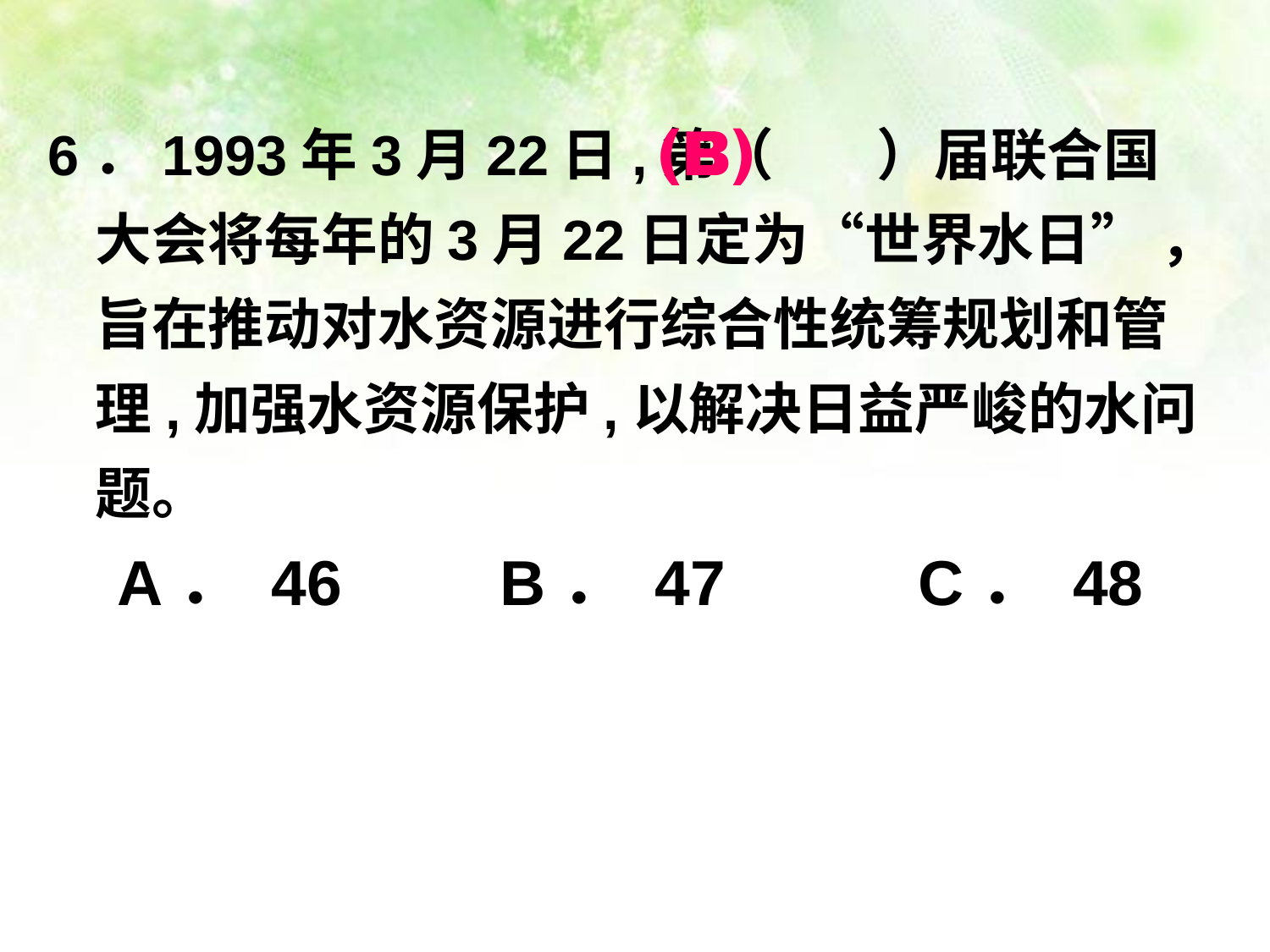

6．1993年3月22日,第（        ）届联合国大会将每年的3月22日定为“世界水日” ，旨在推动对水资源进行综合性统筹规划和管理,加强水资源保护,以解决日益严峻的水问题。

(B)
A． 46         B． 47           C． 48